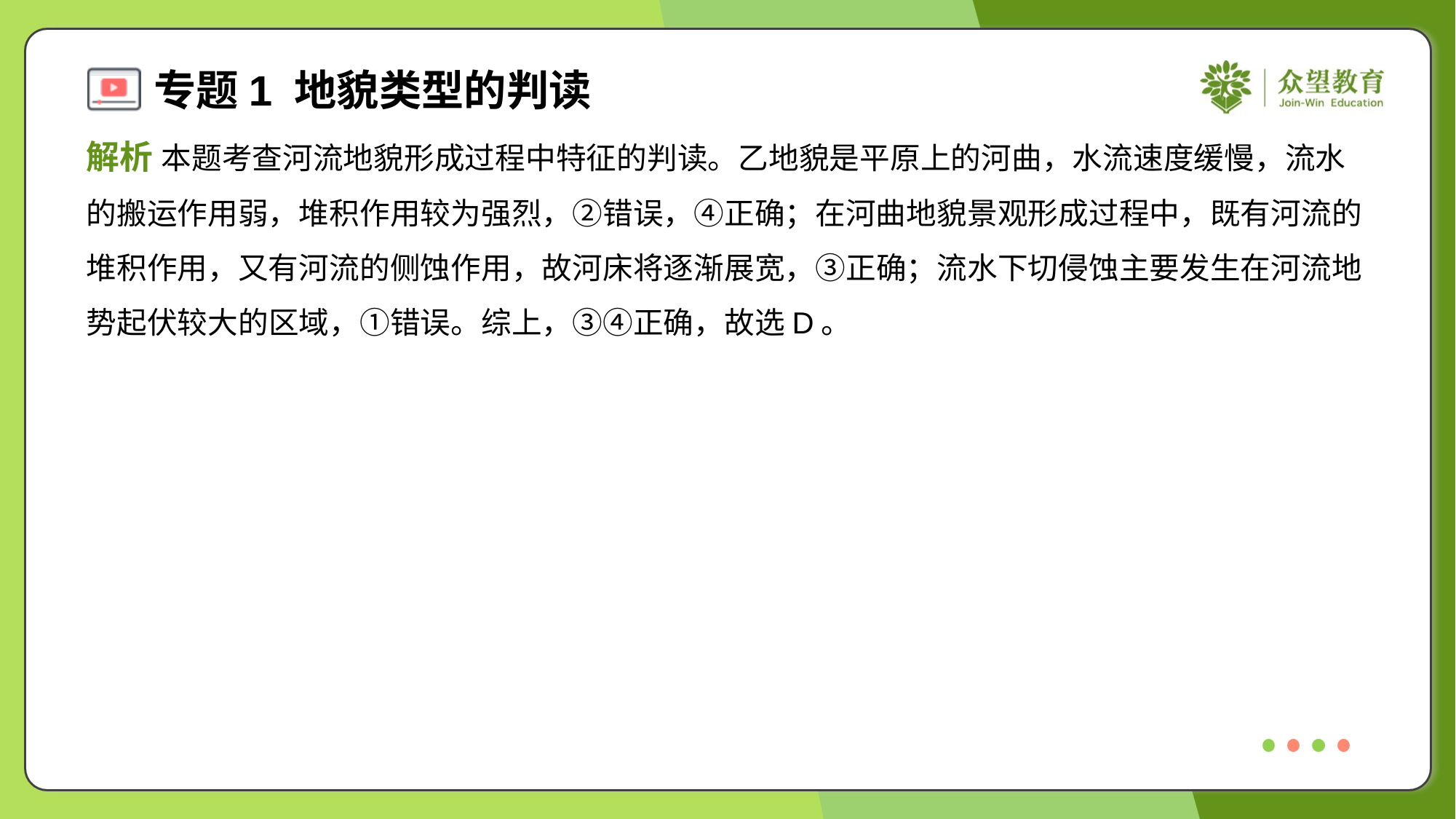

解析 本题考查河流地貌形成过程中特征的判读。乙地貌是平原上的河曲，水流速度缓慢，流水
的搬运作用弱，堆积作用较为强烈，②错误，④正确；在河曲地貌景观形成过程中，既有河流的
堆积作用，又有河流的侧蚀作用，故河床将逐渐展宽，③正确；流水下切侵蚀主要发生在河流地
势起伏较大的区域，①错误。综上，③④正确，故选D。